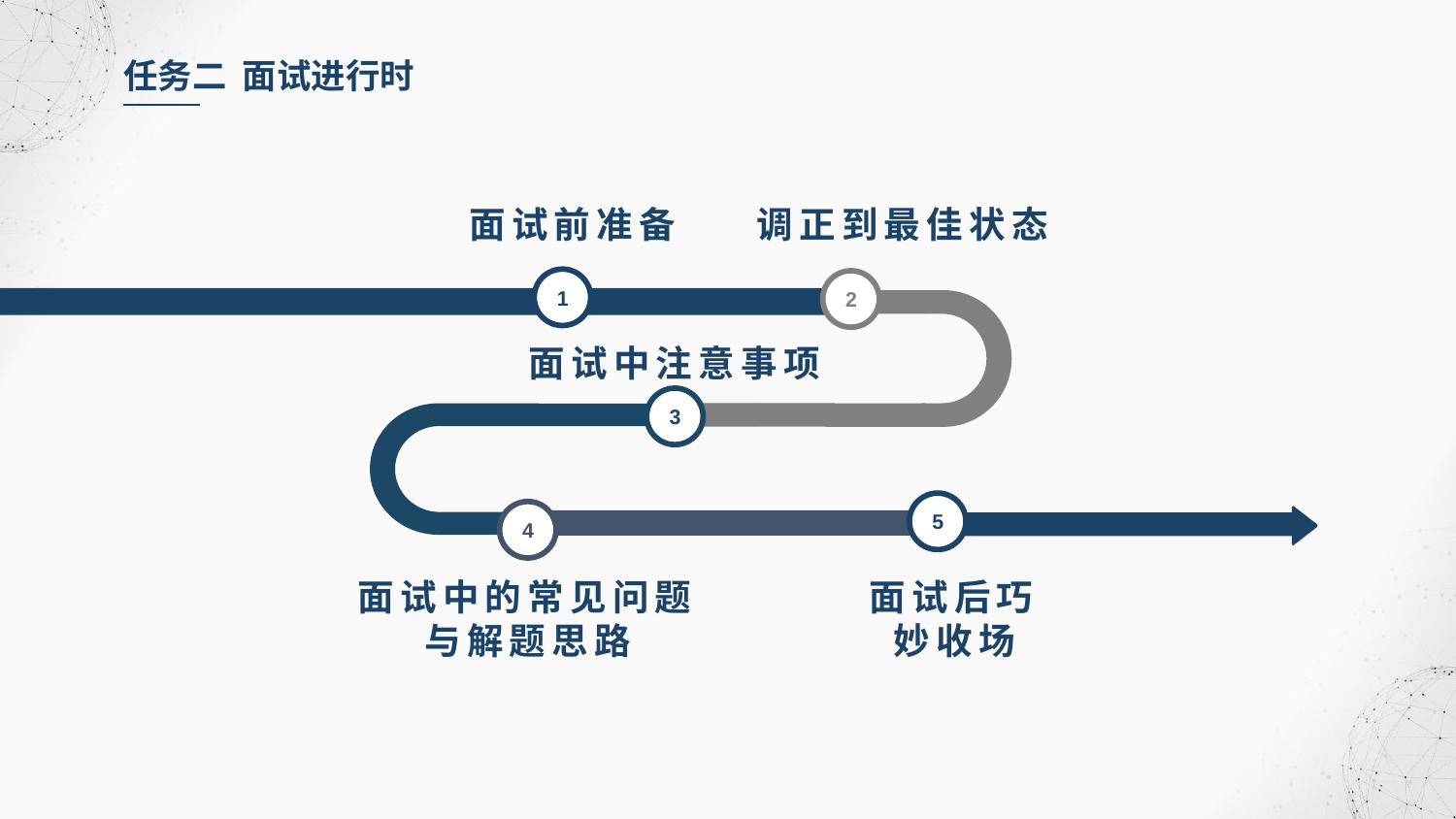

任务二  面试进行时
面试前准备
调正到最佳状态
1
2

面试中注意事项
3

5
4

面试中的常见问题与解题思路
面试后巧妙收场